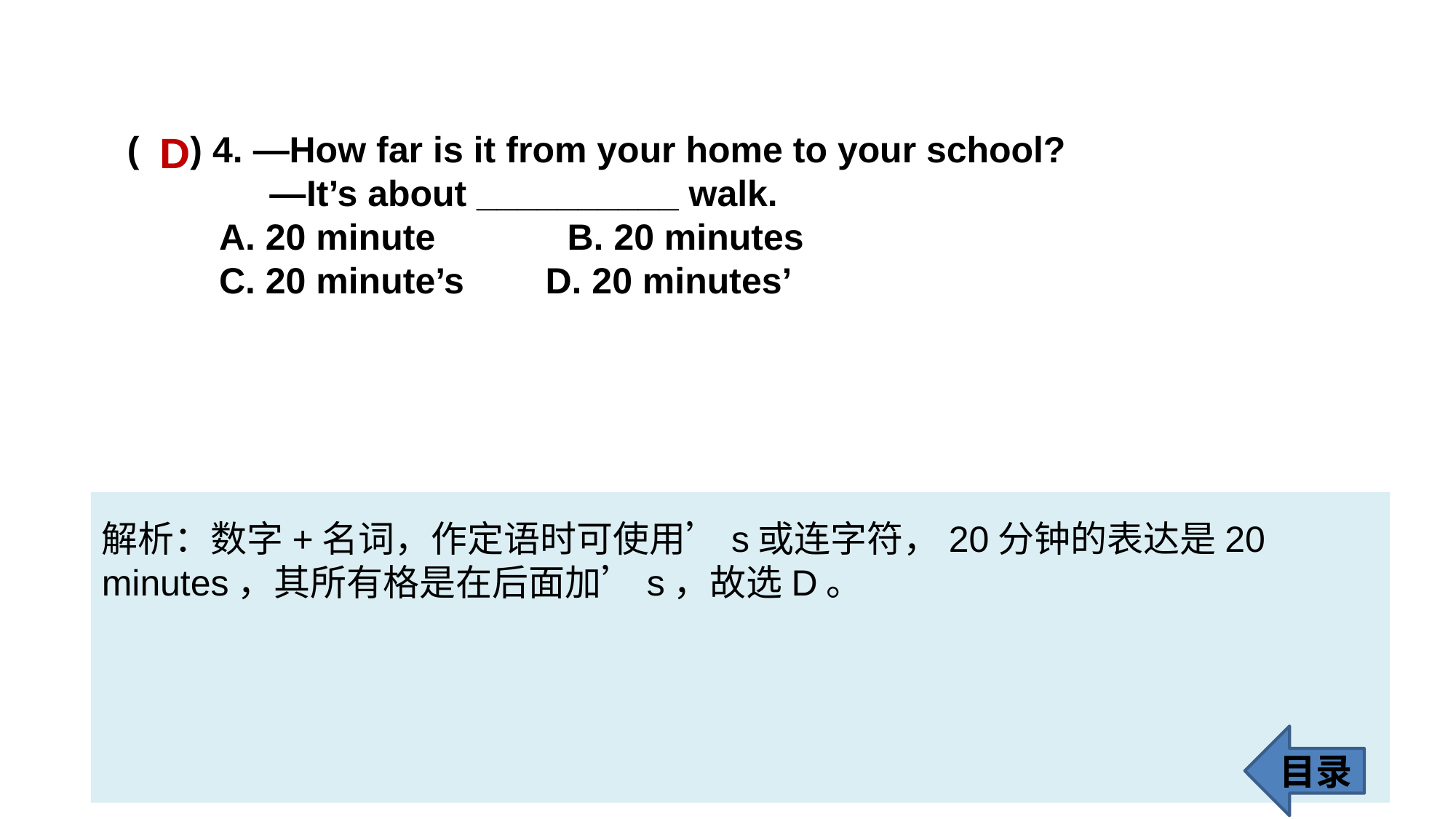

D
(     ) 4. —How far is it from your home to your school?
              —It’s about __________ walk.
         A. 20 minute             B. 20 minutes
         C. 20 minute’s        D. 20 minutes’

解析：数字+名词，作定语时可使用’s或连字符，20分钟的表达是20 minutes，其所有格是在后面加’s，故选D。
目录
65